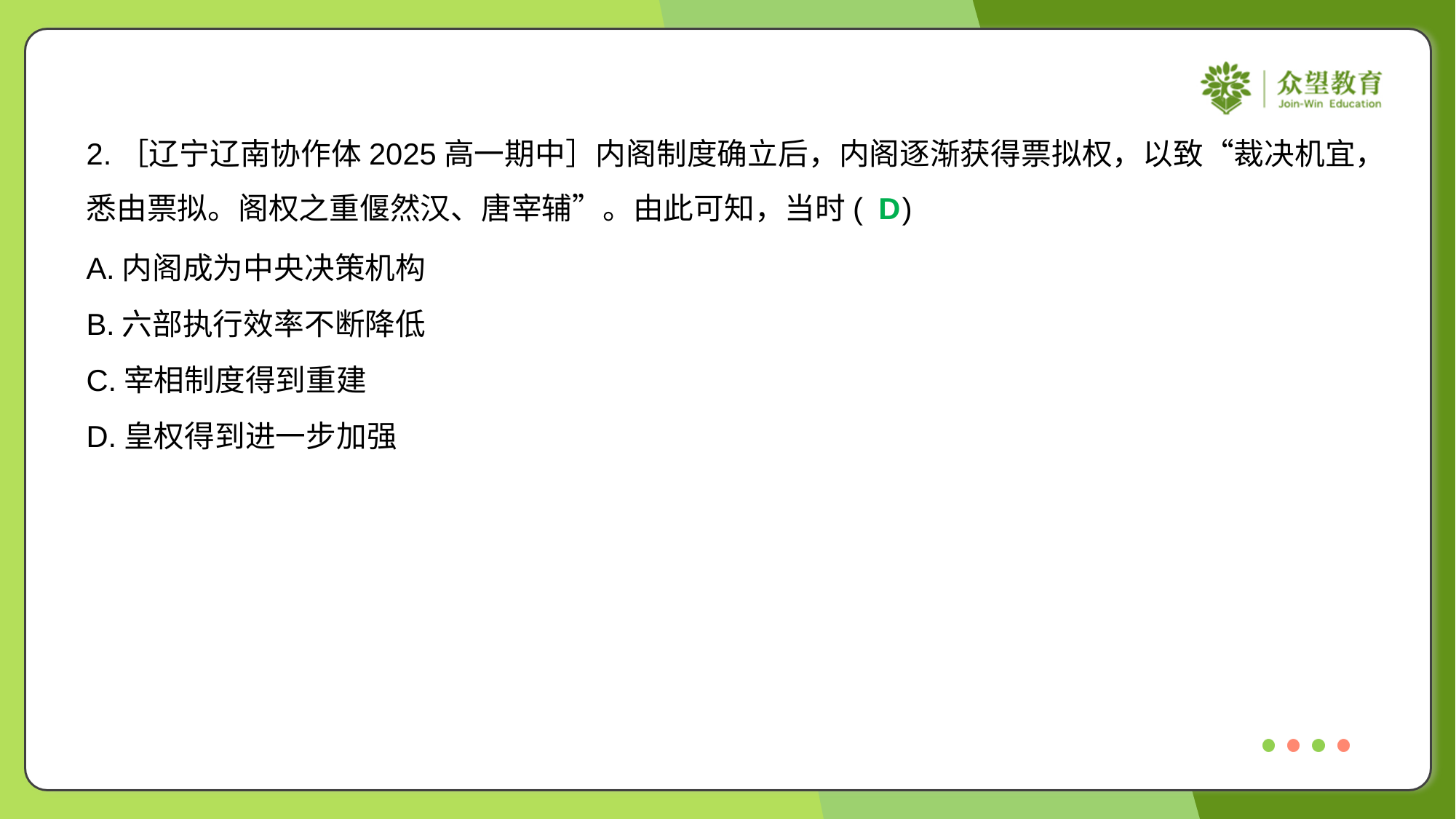

2.［辽宁辽南协作体2025高一期中］内阁制度确立后，内阁逐渐获得票拟权，以致“裁决机宜，
悉由票拟。阁权之重偃然汉、唐宰辅”。由此可知，当时(     )
D
A.内阁成为中央决策机构
B.六部执行效率不断降低
C.宰相制度得到重建
D.皇权得到进一步加强